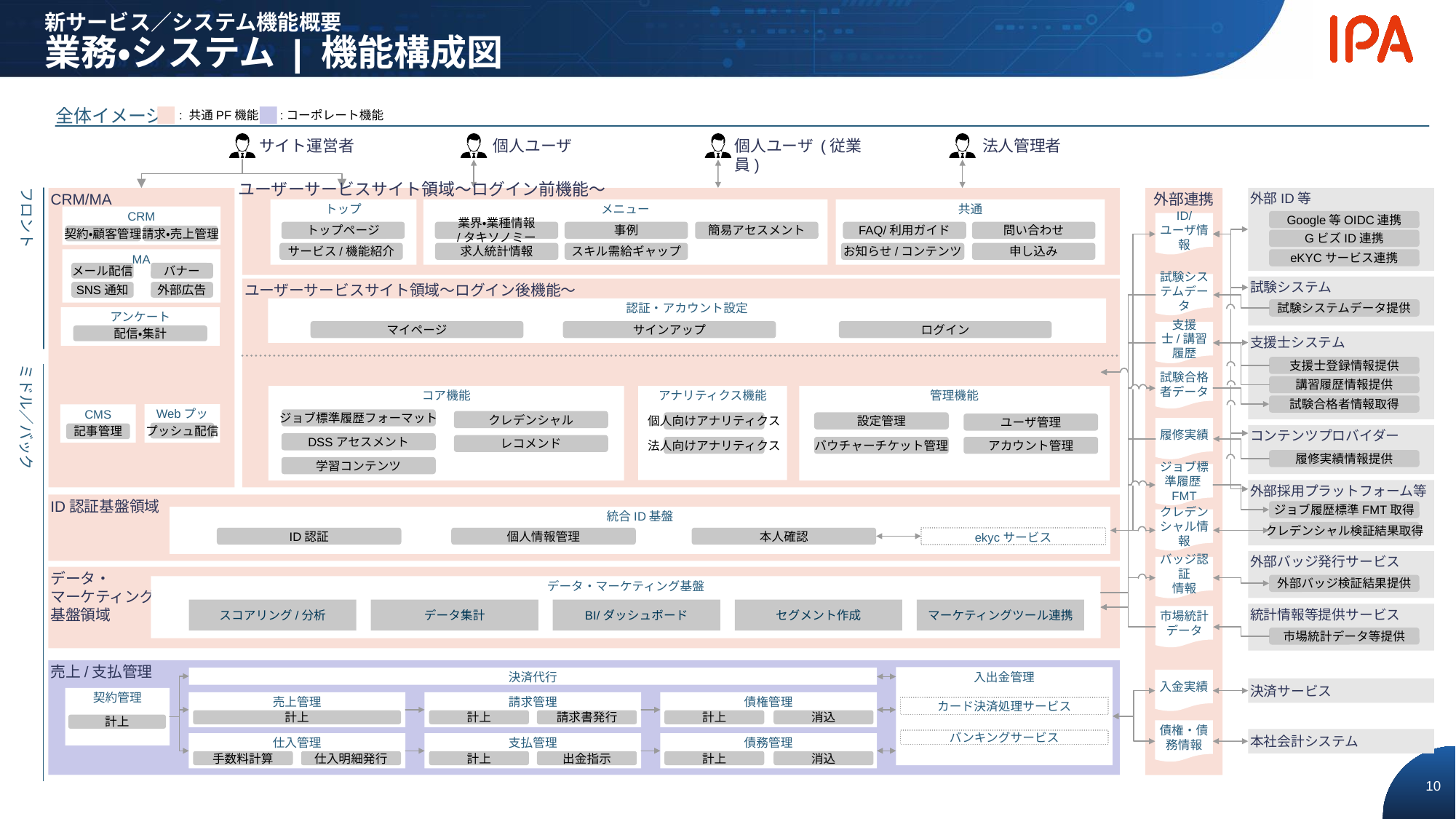

新サービス／システム機能概要
業務・システム | 機能構成図

全体イメージ

: 共通PF機能
:コーポレート機能

サイト運営者
個人ユーザ
個人ユーザ (従業員)
法人管理者
ユーザーサービスサイト領域〜ログイン前機能〜
フロント
外部連携
CRM/MA

外部ID等
トップ
メニュー
共通
CRM
Google等OIDC連携
ID/
ユーザ情報
トップページ
業界・業種情報
/タキソノミー
事例
簡易アセスメント
FAQ/利用ガイド
問い合わせ
契約・顧客管理
請求・売上管理
GビズID連携
サービス/機能紹介
求人統計情報
スキル需給ギャップ
お知らせ/コンテンツ
申し込み
eKYCサービス連携
MA
メール配信
バナー
試験システムデータ

試験システム
ユーザーサービスサイト領域〜ログイン後機能〜
SNS通知
外部広告
認証・アカウント設定
マイページ
サインアップ
ログイン
試験システムデータ提供

アンケート
支援士/講習履歴
配信・集計
支援士システム

支援士登録情報提供

ミドル／バック
試験合格者データ

講習履歴情報提供

アナリティクス機能
コア機能
ジョブ標準履歴フォーマット
クレデンシャル
DSSアセスメント
レコメンド
学習コンテンツ
管理機能
個人向けアナリティクス
設定管理
ユーザ管理
法人向けアナリティクス
バウチャーチケット管理
アカウント管理
試験合格者情報取得

Webプッシュ
CMS
履修実績

プッシュ配信
記事管理
コンテンツプロバイダー
履修実績情報提供

ジョブ標準履歴FMT

外部採用プラットフォーム等

ID認証基盤領域
ジョブ履歴標準FMT取得
統合ID基盤
クレデンシャル情報
クレデンシャル検証結果取得

本人確認
ID認証
個人情報管理
ekycサービス
外部バッジ発行サービス
バッジ認証
情報
データ・
マーケティング
基盤領域

外部バッジ検証結果提供
データ・マーケティング基盤

スコアリング/分析
データ集計
BI/ダッシュボード
セグメント作成
マーケティングツール連携
統計情報等提供サービス
市場統計データ
市場統計データ等提供
売上/支払管理
入出金管理
決済代行
入金実績
決済サービス
契約管理
売上管理
請求管理
債権管理
カード決済処理サービス
計上
計上
請求書発行
計上
消込
計上
債権・債務情報
本社会計システム
バンキングサービス
仕入管理
支払管理
債務管理
手数料計算
仕入明細発行
計上
出金指示
計上
消込